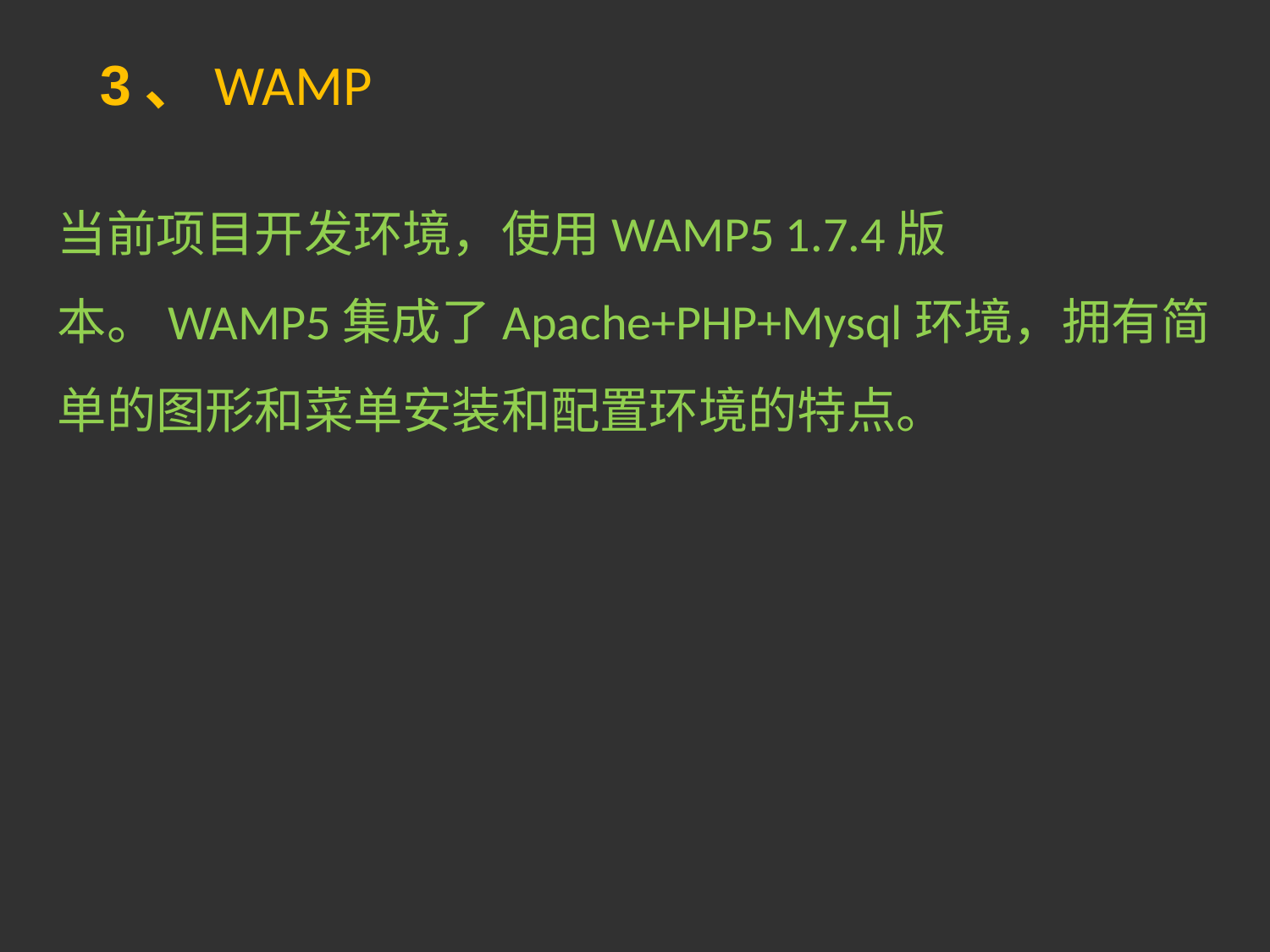

# 3、WAMP
当前项目开发环境，使用WAMP5 1.7.4版本。WAMP5集成了Apache+PHP+Mysql环境，拥有简单的图形和菜单安装和配置环境的特点。